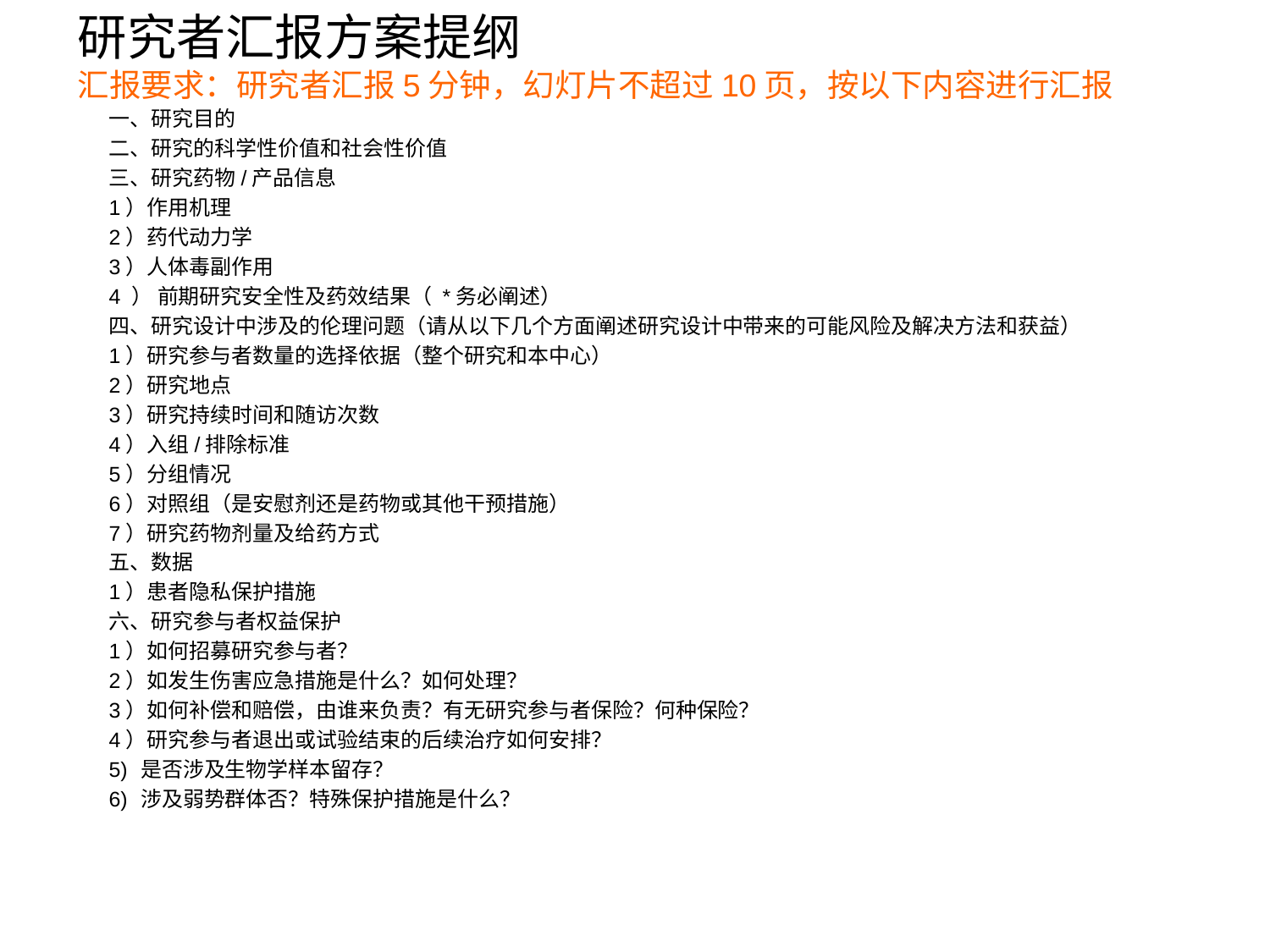

# 研究者汇报方案提纲 汇报要求：研究者汇报5分钟，幻灯片不超过10页，按以下内容进行汇报
一、研究目的
二、研究的科学性价值和社会性价值
三、研究药物/产品信息
1）作用机理
2）药代动力学
3）人体毒副作用
4 ） 前期研究安全性及药效结果（ *务必阐述）
四、研究设计中涉及的伦理问题（请从以下几个方面阐述研究设计中带来的可能风险及解决方法和获益）
1）研究参与者数量的选择依据（整个研究和本中心）
2）研究地点
3）研究持续时间和随访次数
4）入组/排除标准
5）分组情况
6）对照组（是安慰剂还是药物或其他干预措施）
7）研究药物剂量及给药方式
五、数据
1）患者隐私保护措施
六、研究参与者权益保护
1）如何招募研究参与者？
2）如发生伤害应急措施是什么？如何处理？
3）如何补偿和赔偿，由谁来负责？有无研究参与者保险？何种保险？
4）研究参与者退出或试验结束的后续治疗如何安排？
是否涉及生物学样本留存？
涉及弱势群体否？特殊保护措施是什么？